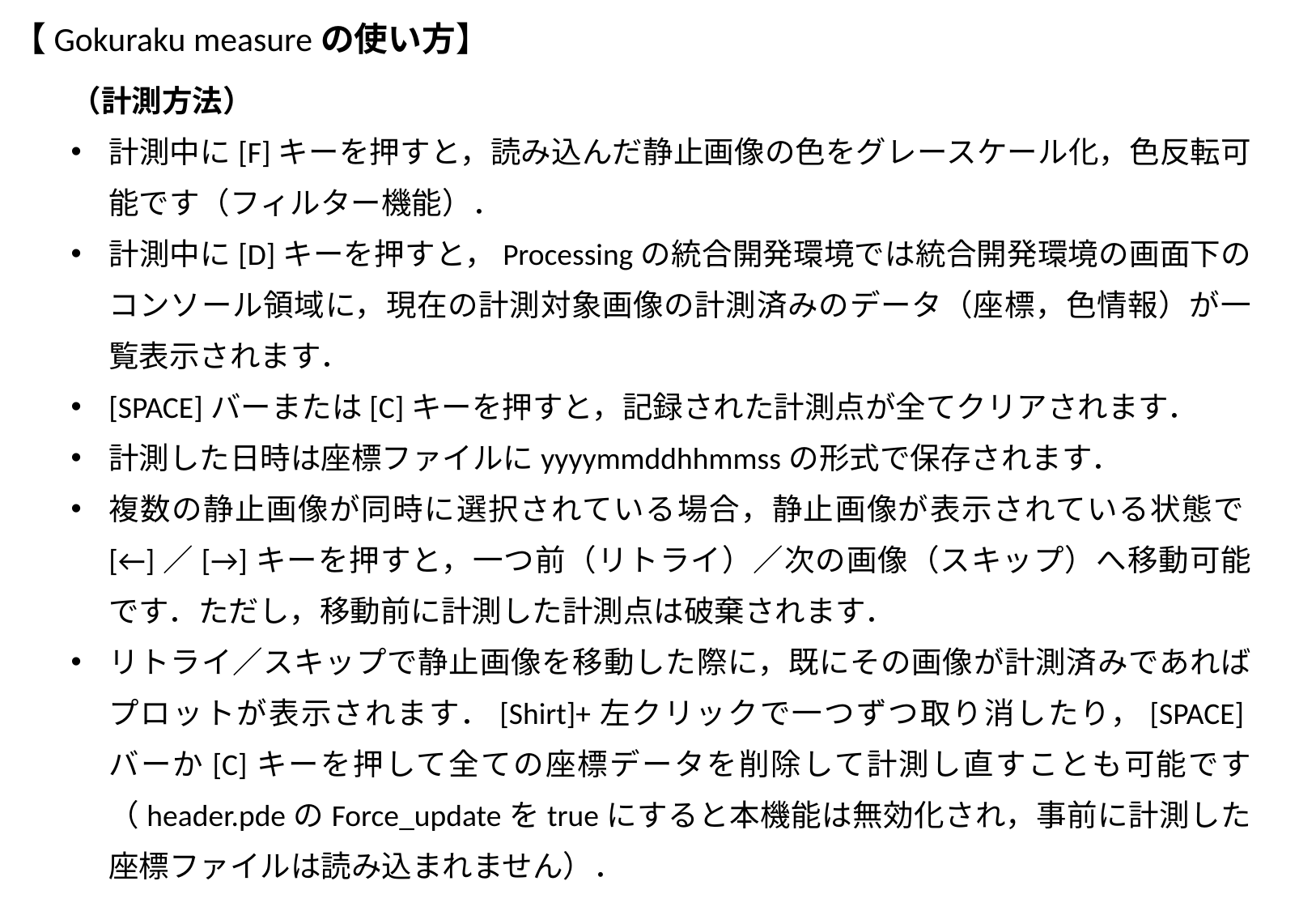

# 【Gokuraku measureの使い方】
（計測方法）
計測中に[F]キーを押すと，読み込んだ静止画像の色をグレースケール化，色反転可能です（フィルター機能）．
計測中に[D]キーを押すと，Processingの統合開発環境では統合開発環境の画面下のコンソール領域に，現在の計測対象画像の計測済みのデータ（座標，色情報）が一覧表示されます．
[SPACE]バーまたは[C]キーを押すと，記録された計測点が全てクリアされます．
計測した日時は座標ファイルにyyyymmddhhmmssの形式で保存されます．
複数の静止画像が同時に選択されている場合，静止画像が表示されている状態で[←]／[→]キーを押すと，一つ前（リトライ）／次の画像（スキップ）へ移動可能です．ただし，移動前に計測した計測点は破棄されます．
リトライ／スキップで静止画像を移動した際に，既にその画像が計測済みであればプロットが表示されます．[Shirt]+左クリックで一つずつ取り消したり，[SPACE]バーか[C]キーを押して全ての座標データを削除して計測し直すことも可能です（header.pdeのForce_updateをtrueにすると本機能は無効化され，事前に計測した座標ファイルは読み込まれません）．